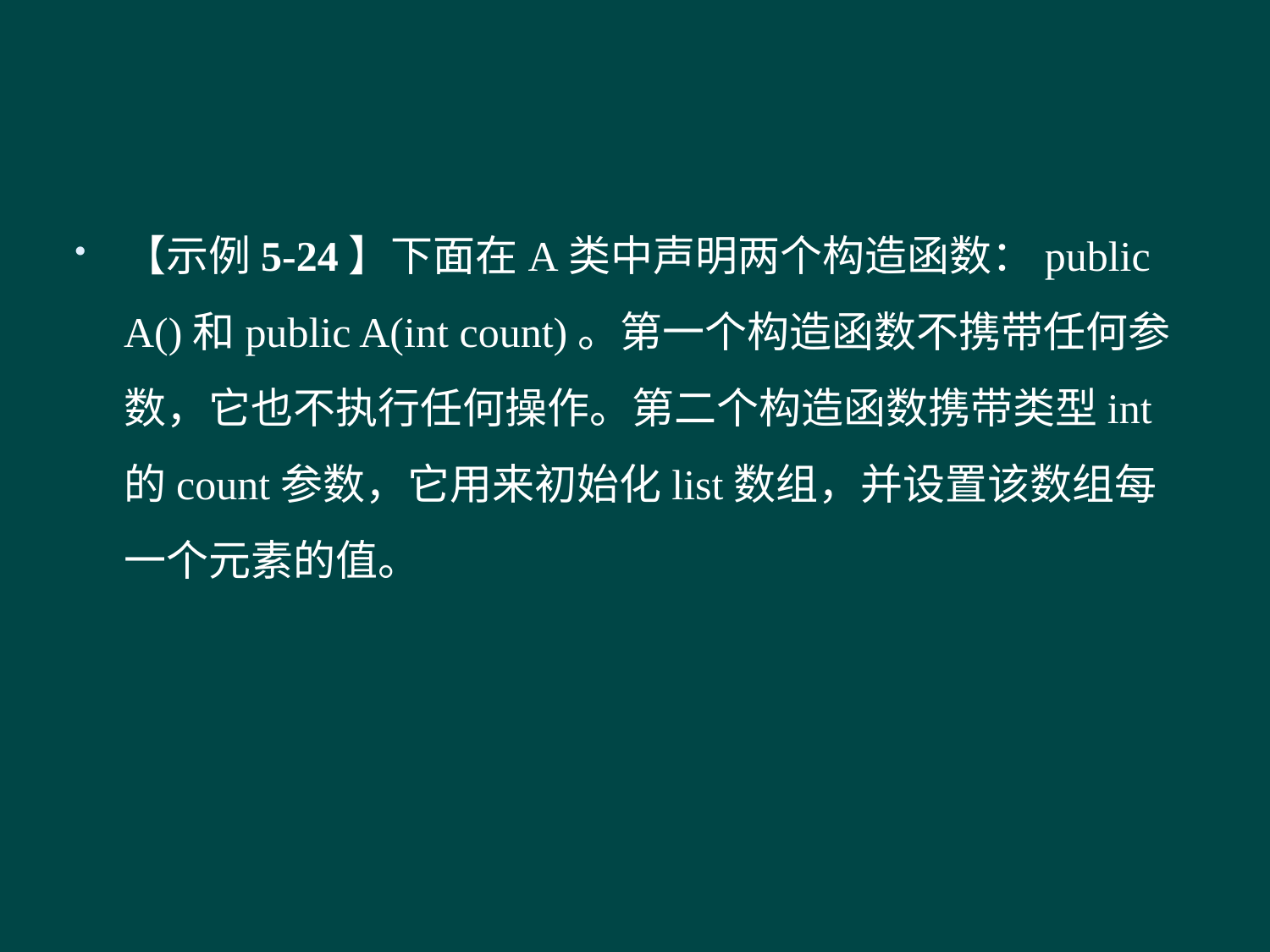

#
【示例5-24】下面在A类中声明两个构造函数：public A()和public A(int count)。第一个构造函数不携带任何参数，它也不执行任何操作。第二个构造函数携带类型int的count参数，它用来初始化list数组，并设置该数组每一个元素的值。